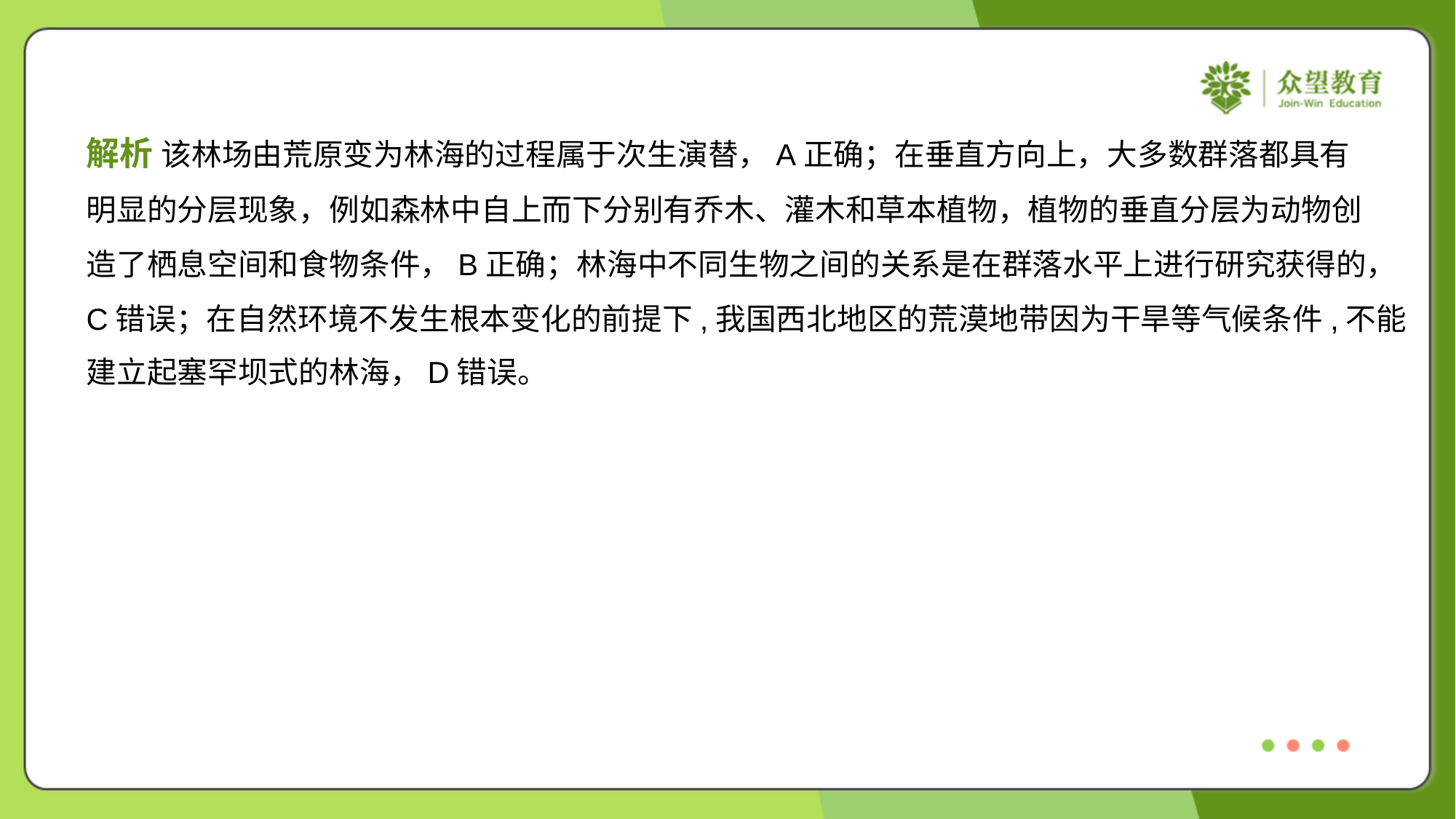

解析 该林场由荒原变为林海的过程属于次生演替，A正确；在垂直方向上，大多数群落都具有
明显的分层现象，例如森林中自上而下分别有乔木、灌木和草本植物，植物的垂直分层为动物创
造了栖息空间和食物条件，B正确；林海中不同生物之间的关系是在群落水平上进行研究获得的，
C错误；在自然环境不发生根本变化的前提下,我国西北地区的荒漠地带因为干旱等气候条件,不能
建立起塞罕坝式的林海，D错误。